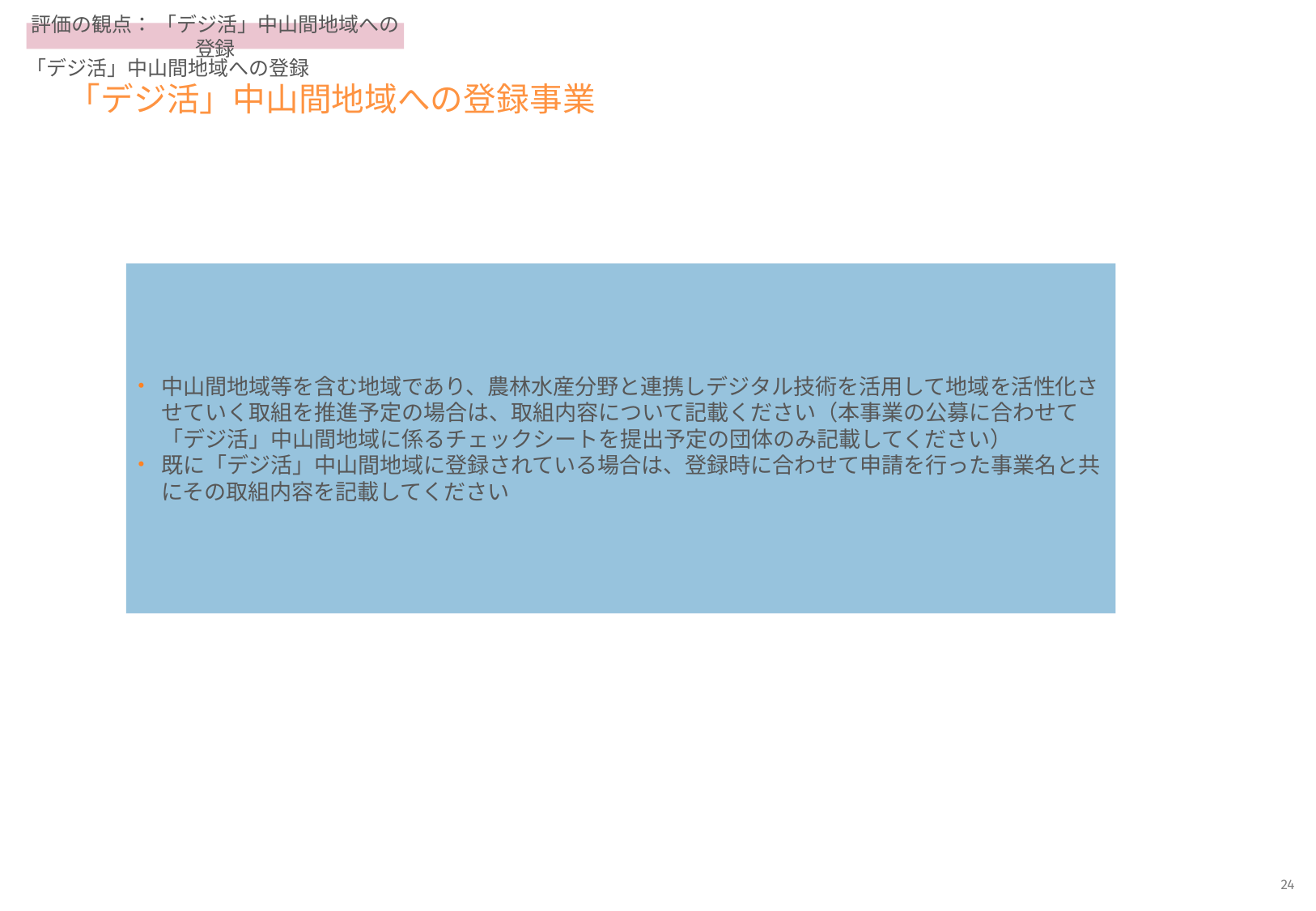

評価の観点： 「デジ活」中山間地域への登録
「デジ活」中山間地域への登録
# 「デジ活」中山間地域への登録事業
中山間地域等を含む地域であり、農林水産分野と連携しデジタル技術を活用して地域を活性化させていく取組を推進予定の場合は、取組内容について記載ください（本事業の公募に合わせて「デジ活」中山間地域に係るチェックシートを提出予定の団体のみ記載してください）
既に「デジ活」中山間地域に登録されている場合は、登録時に合わせて申請を行った事業名と共にその取組内容を記載してください